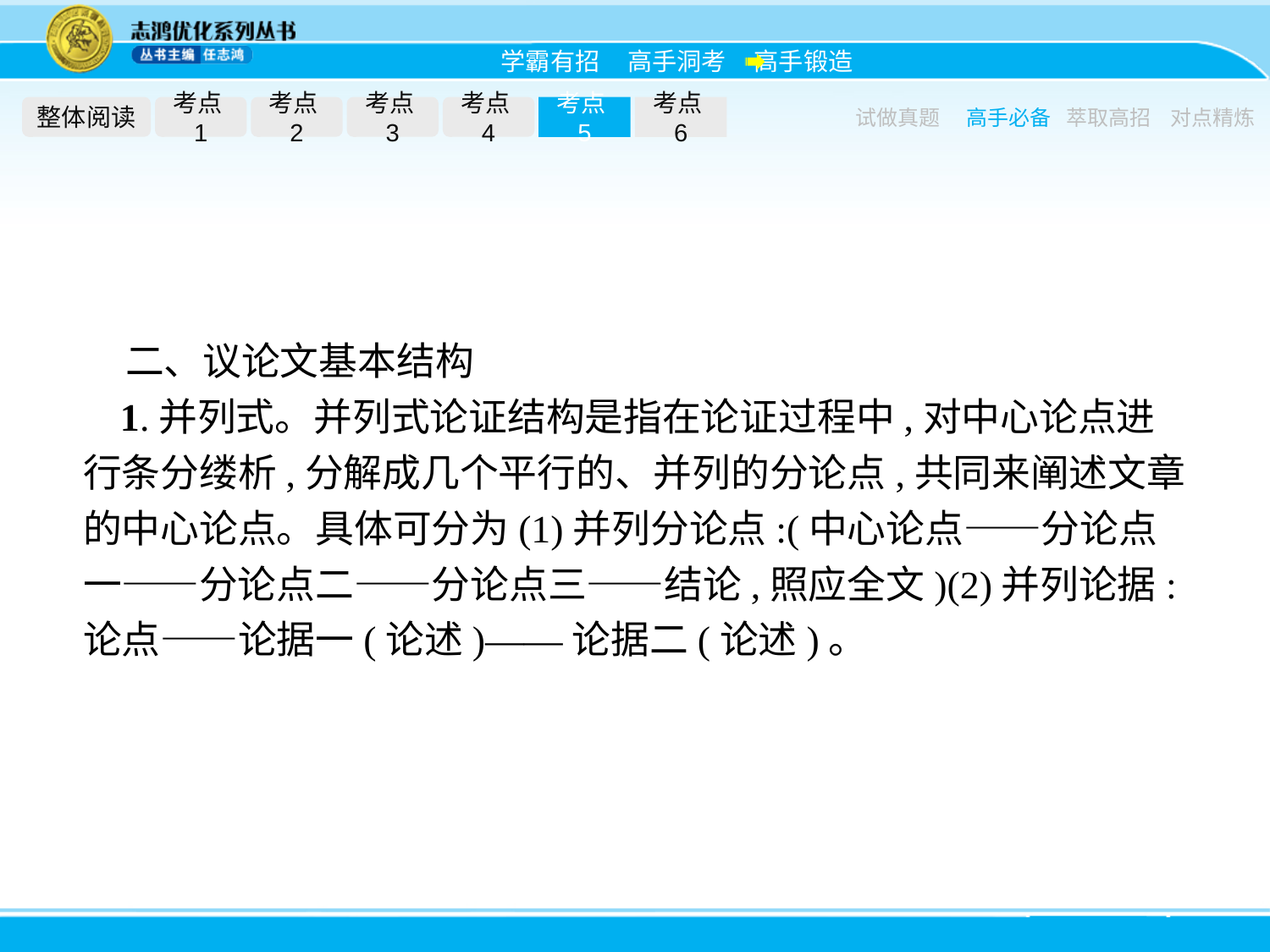

整体阅读
考点1
考点2
考点3
考点4
考点5
考点6
试做真题
高手必备
萃取高招
对点精炼
二、议论文基本结构
1.并列式。并列式论证结构是指在论证过程中,对中心论点进行条分缕析,分解成几个平行的、并列的分论点,共同来阐述文章的中心论点。具体可分为(1)并列分论点:(中心论点——分论点一——分论点二——分论点三——结论,照应全文)(2)并列论据:论点——论据一(论述)——论据二(论述)。